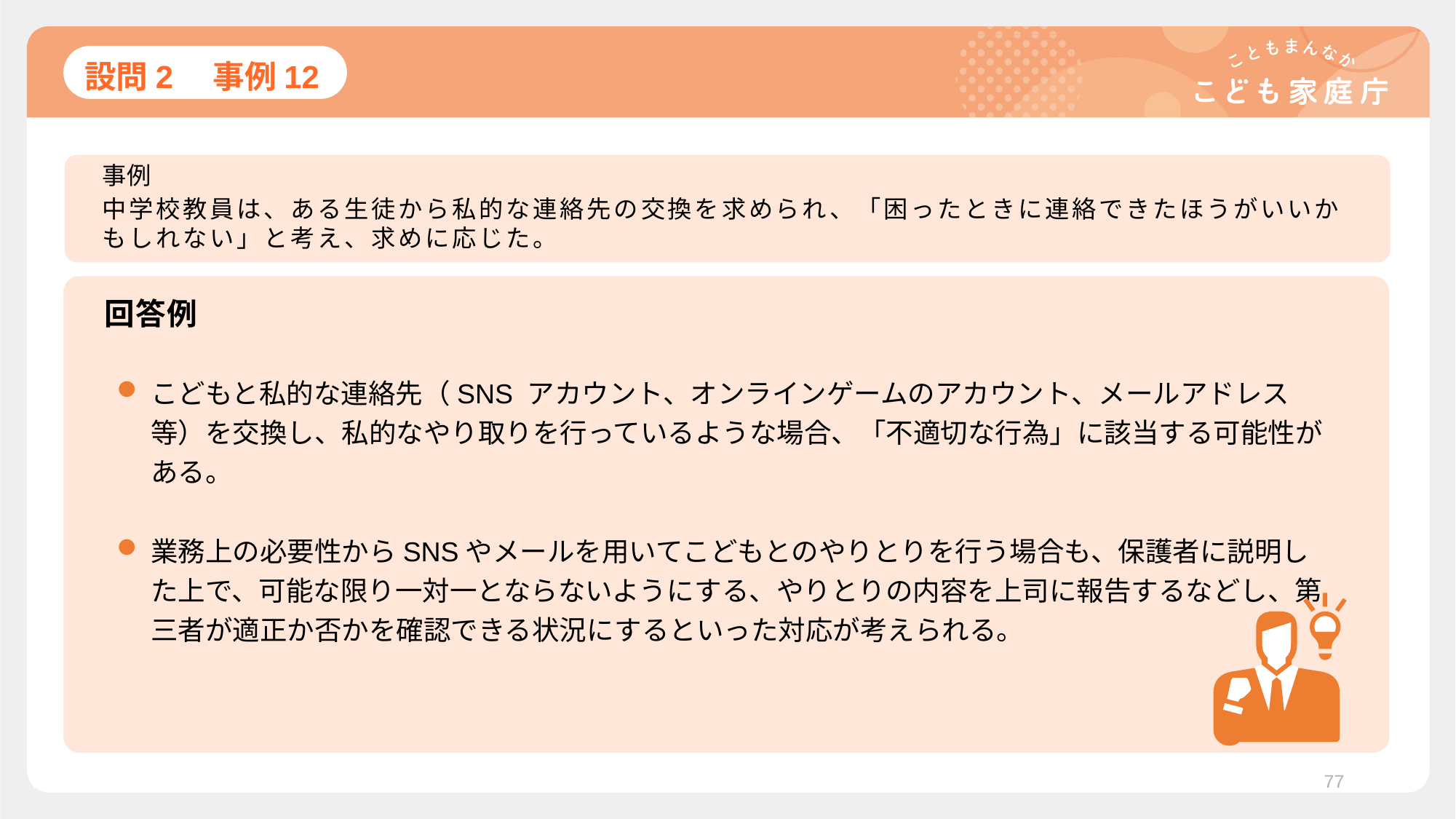

# 設問2　事例12

事例
中学校教員は、ある生徒から私的な連絡先の交換を求められ、「困ったときに連絡できたほうがいいかもしれない」と考え、求めに応じた。

回答例
こどもと私的な連絡先（SNS アカウント、オンラインゲームのアカウント、メールアドレス等）を交換し、私的なやり取りを行っているような場合、「不適切な行為」に該当する可能性がある。

業務上の必要性からSNSやメールを用いてこどもとのやりとりを行う場合も、保護者に説明した上で、可能な限り一対一とならないようにする、やりとりの内容を上司に報告するなどし、第三者が適正か否かを確認できる状況にするといった対応が考えられる。

77